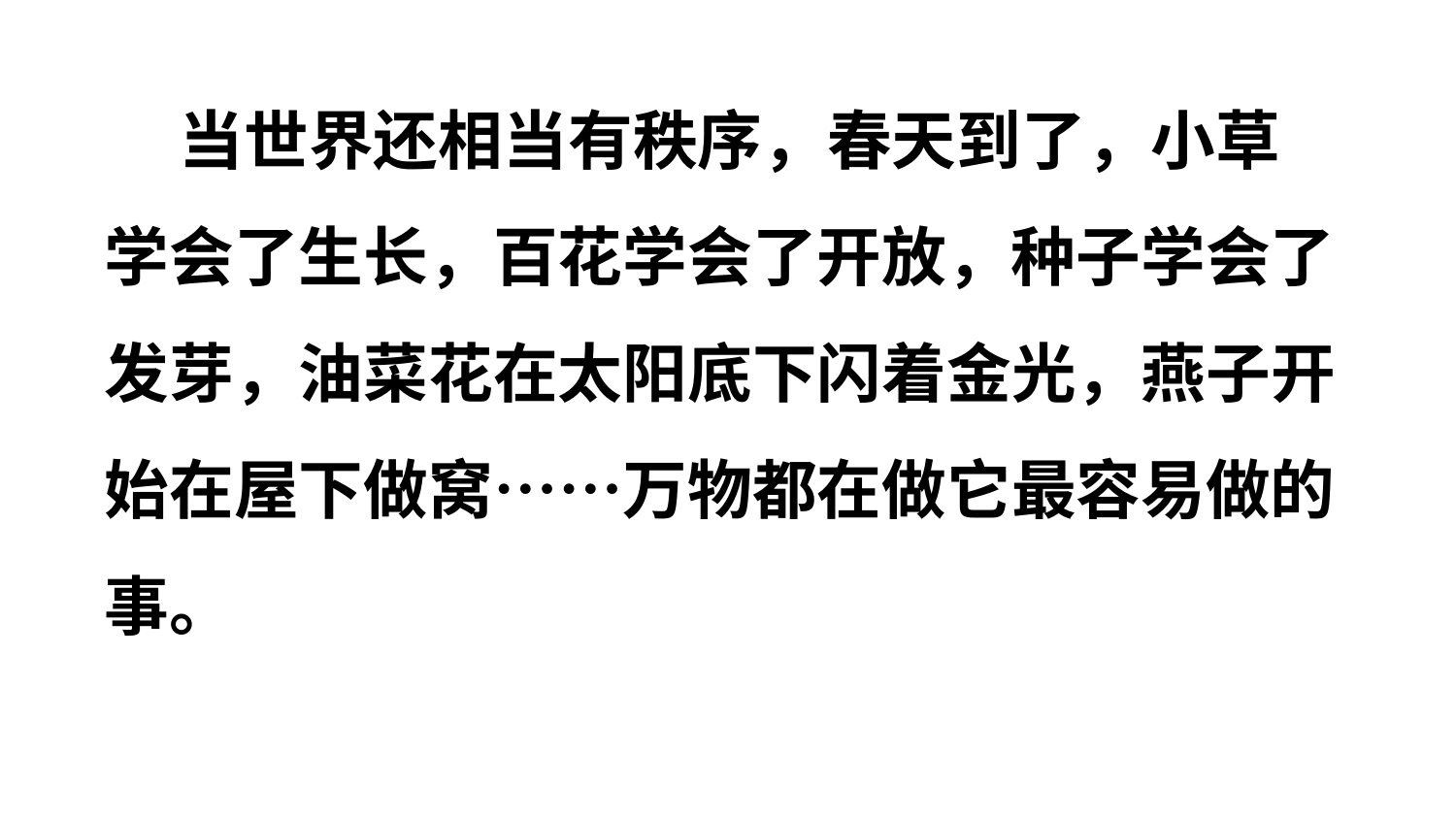

当世界还相当有秩序，春天到了，小草学会了生长，百花学会了开放，种子学会了发芽，油菜花在太阳底下闪着金光，燕子开始在屋下做窝……万物都在做它最容易做的事。